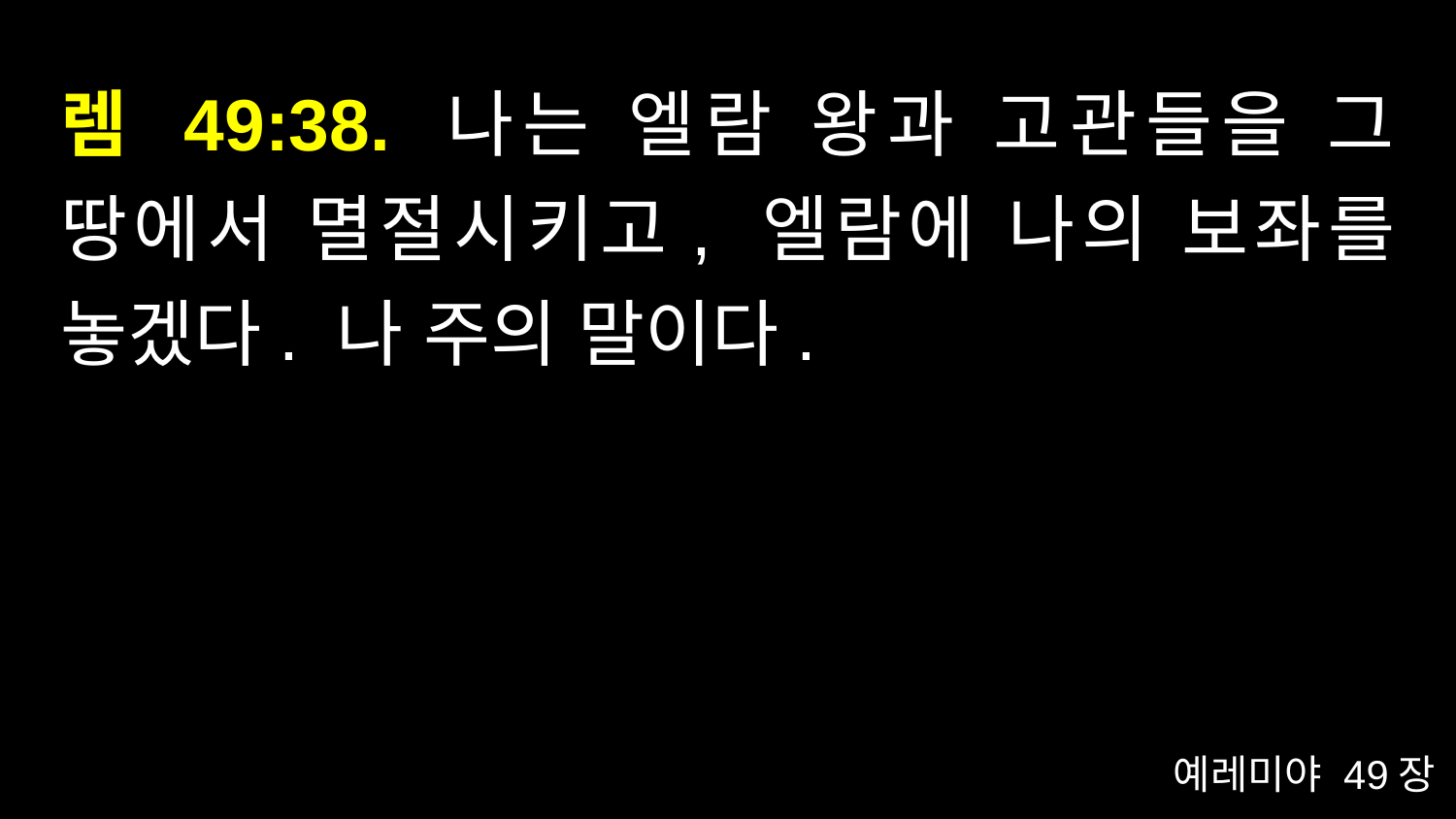

# 렘 49:38. 나는 엘람 왕과 고관들을 그 땅에서 멸절시키고, 엘람에 나의 보좌를 놓겠다. 나 주의 말이다.
예레미야 49장